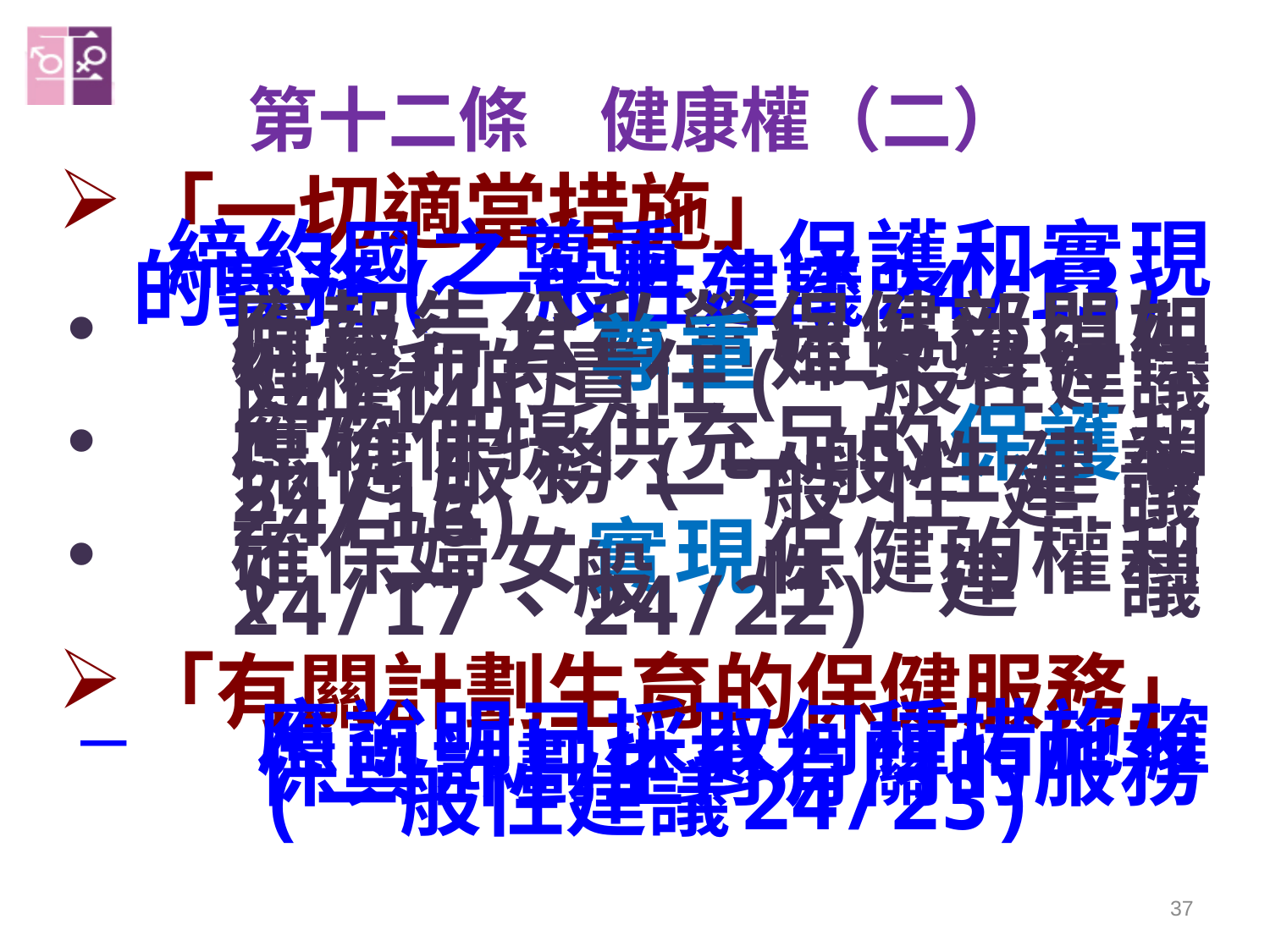

# 第十二條　健康權（二）
「一切適當措施」
    締約國之尊重、保護和實現的義務(一般性建議24/13)
應報告公私營保健部門如何履行其尊重婦女獲得保健權利的責任(一般性建議24/14)
應確保提供充足的保護和保健服務(一般性建議24/15、一般性建議24/16)
確保婦女實現保健的權利(一般性建議24/17、24/22)

「有關計劃生育的保健服務」
應說明已採取何種措施確保與計劃生育有關的服務(一般性建議24/23)

37